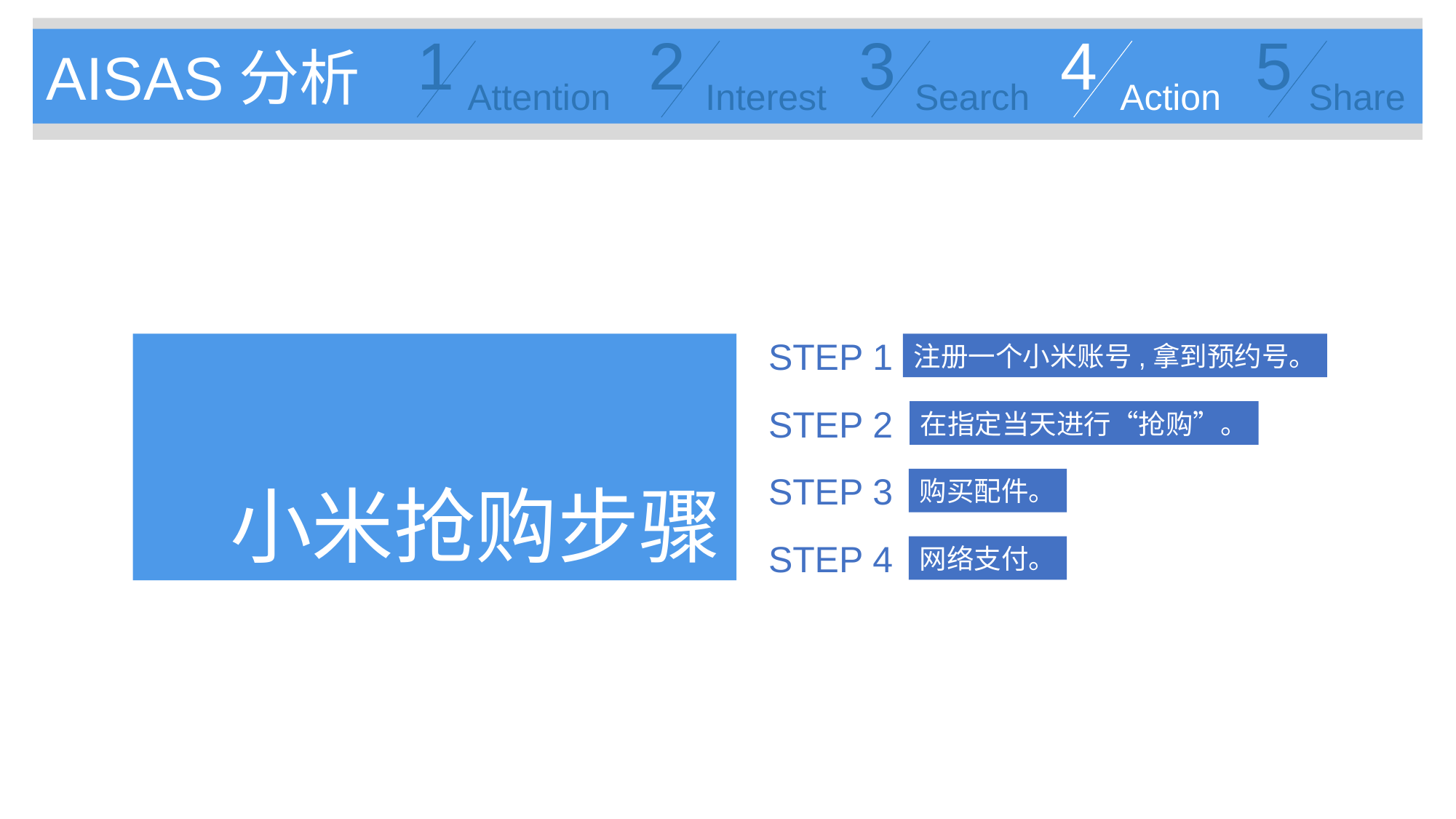

1
Attention
2

Interest
3

Search
4

Action
5

Share

AISAS分析
STEP 1
注册一个小米账号,拿到预约号。
STEP 2
在指定当天进行“抢购”。
STEP 3
购买配件。
STEP 4
网络支付。

小米抢购步骤